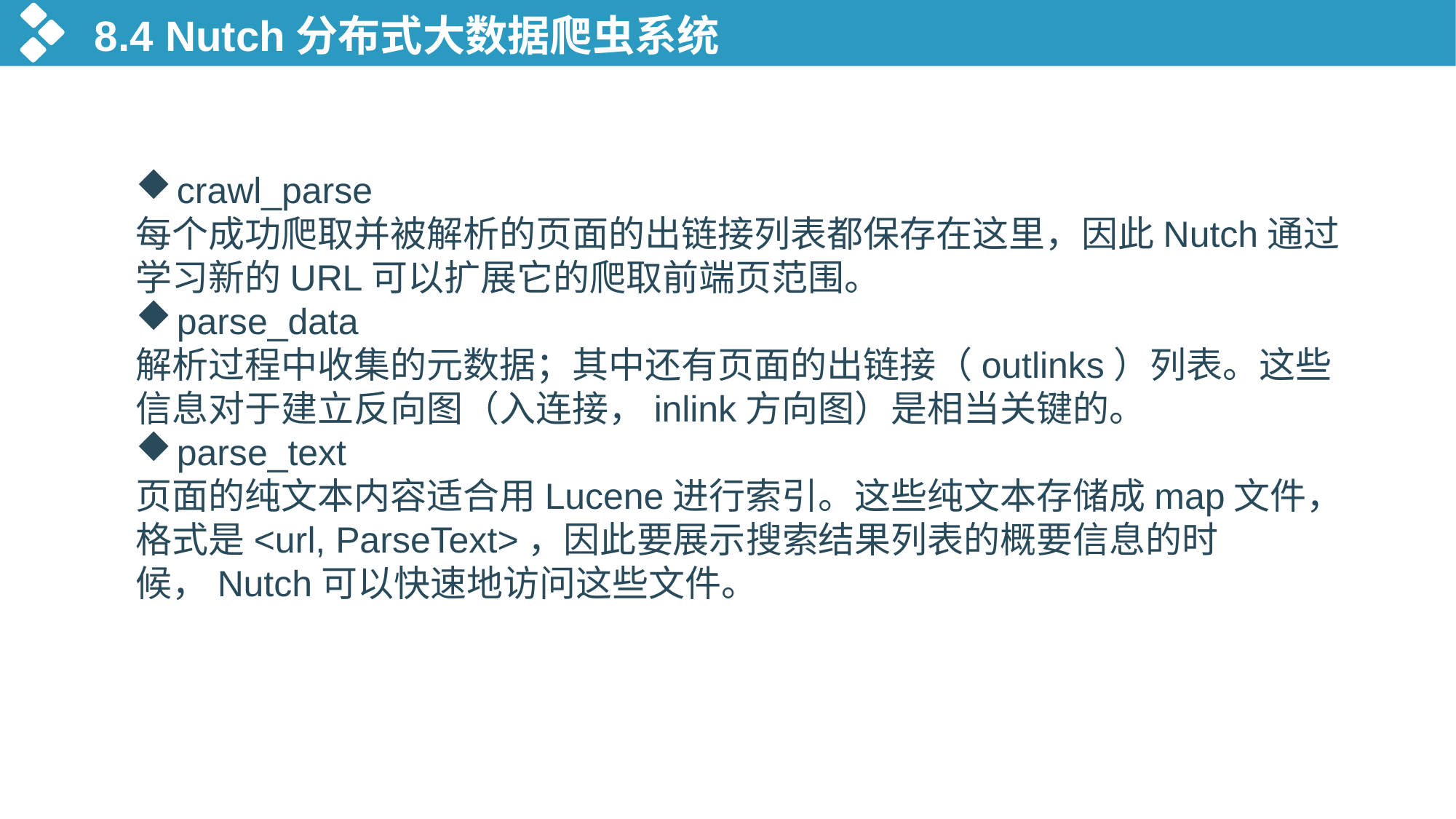

8.4 Nutch分布式大数据爬虫系统

crawl_parse
每个成功爬取并被解析的页面的出链接列表都保存在这里，因此Nutch通过学习新的URL可以扩展它的爬取前端页范围。
parse_data
解析过程中收集的元数据；其中还有页面的出链接（outlinks）列表。这些信息对于建立反向图（入连接，inlink方向图）是相当关键的。
parse_text
页面的纯文本内容适合用Lucene进行索引。这些纯文本存储成map文件，格式是<url, ParseText>，因此要展示搜索结果列表的概要信息的时候，Nutch可以快速地访问这些文件。